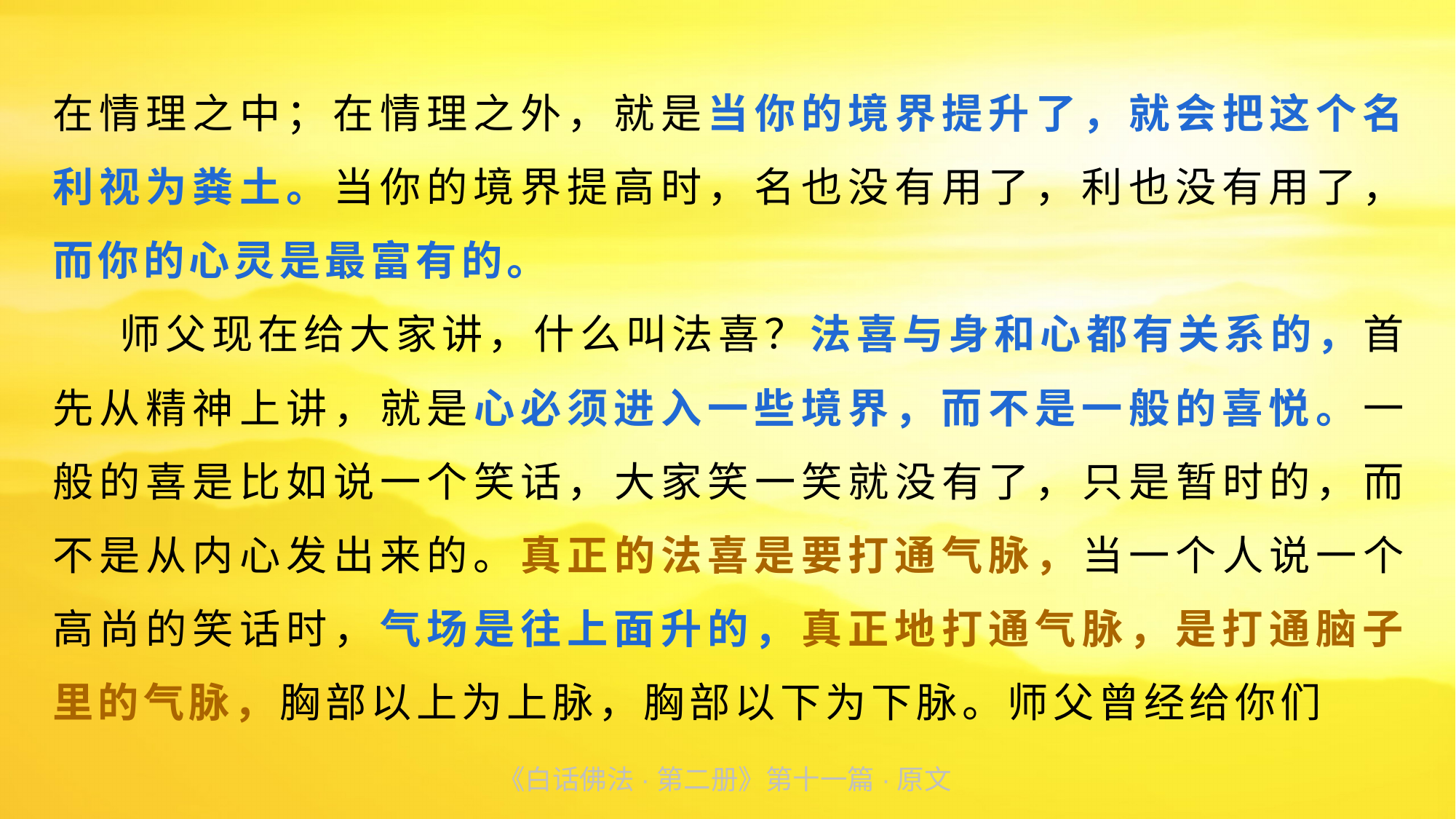

在情理之中；在情理之外，就是当你的境界提升了，就会把这个名利视为粪土。当你的境界提高时，名也没有用了，利也没有用了，而你的心灵是最富有的。
    师父现在给大家讲，什么叫法喜？法喜与身和心都有关系的，首先从精神上讲，就是心必须进入一些境界，而不是一般的喜悦。一般的喜是比如说一个笑话，大家笑一笑就没有了，只是暂时的，而不是从内心发出来的。真正的法喜是要打通气脉，当一个人说一个高尚的笑话时，气场是往上面升的，真正地打通气脉，是打通脑子里的气脉，胸部以上为上脉，胸部以下为下脉。师父曾经给你们
《白话佛法·第二册》第十一篇·原文